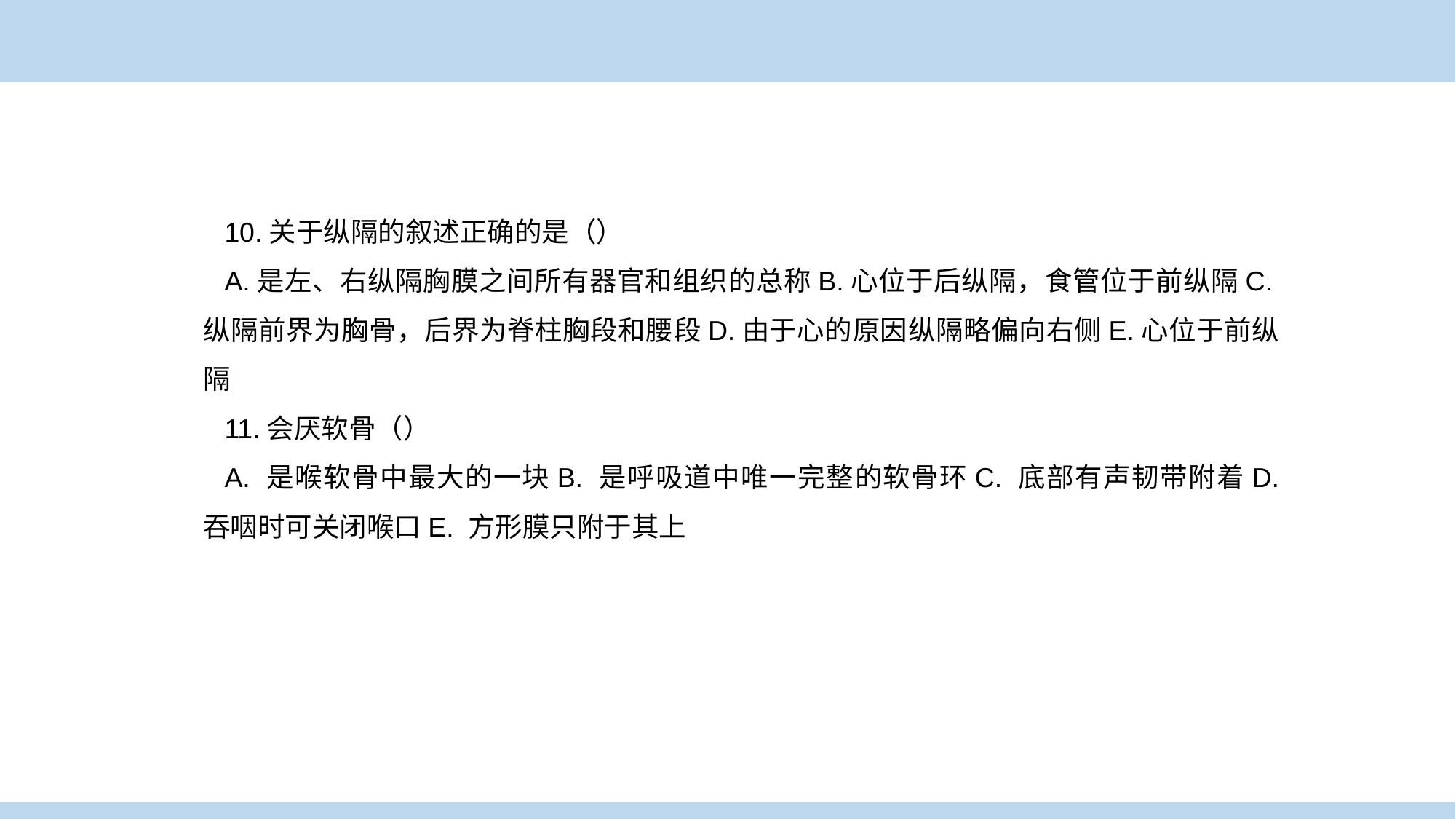

10.关于纵隔的叙述正确的是（）
A.是左、右纵隔胸膜之间所有器官和组织的总称B.心位于后纵隔，食管位于前纵隔C.纵隔前界为胸骨，后界为脊柱胸段和腰段D.由于心的原因纵隔略偏向右侧E.心位于前纵隔
11.会厌软骨（）
A. 是喉软骨中最大的一块B. 是呼吸道中唯一完整的软骨环C. 底部有声韧带附着D. 吞咽时可关闭喉口E. 方形膜只附于其上